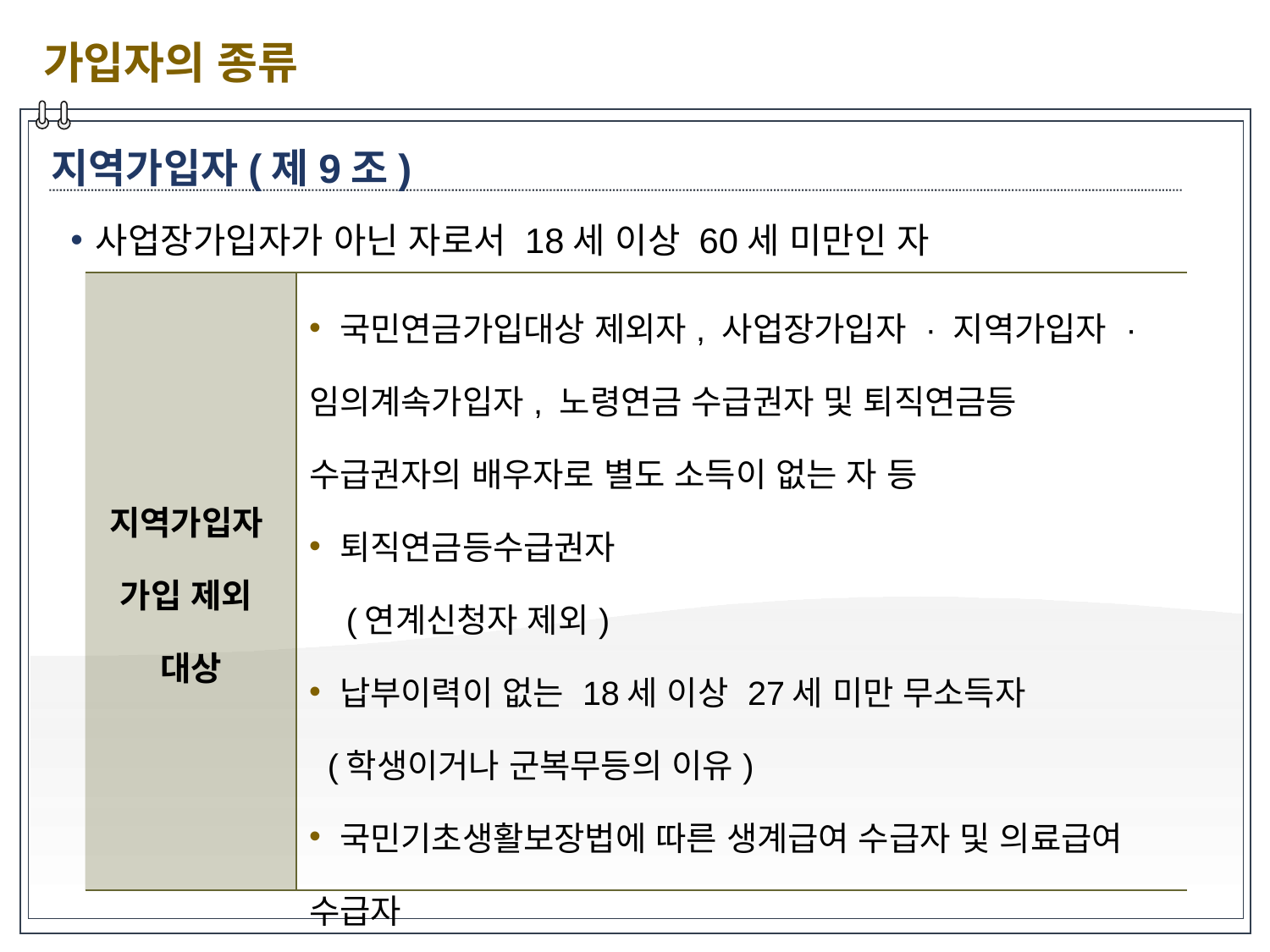

가입자의 종류

지역가입자(제9조)

사업장가입자가 아닌 자로서 18세 이상 60세 미만인 자
| 지역가입자 가입 제외 대상 | 국민연금가입대상 제외자, 사업장가입자 · 지역가입자 · 임의계속가입자, 노령연금 수급권자 및 퇴직연금등 수급권자의 배우자로 별도 소득이 없는 자 등 퇴직연금등수급권자 (연계신청자 제외) 납부이력이 없는 18세 이상 27세 미만 무소득자 (학생이거나 군복무등의 이유) 국민기초생활보장법에 따른 생계급여 수급자 및 의료급여 수급자 1년 이상 행방불명 된 자 |
| --- | --- |